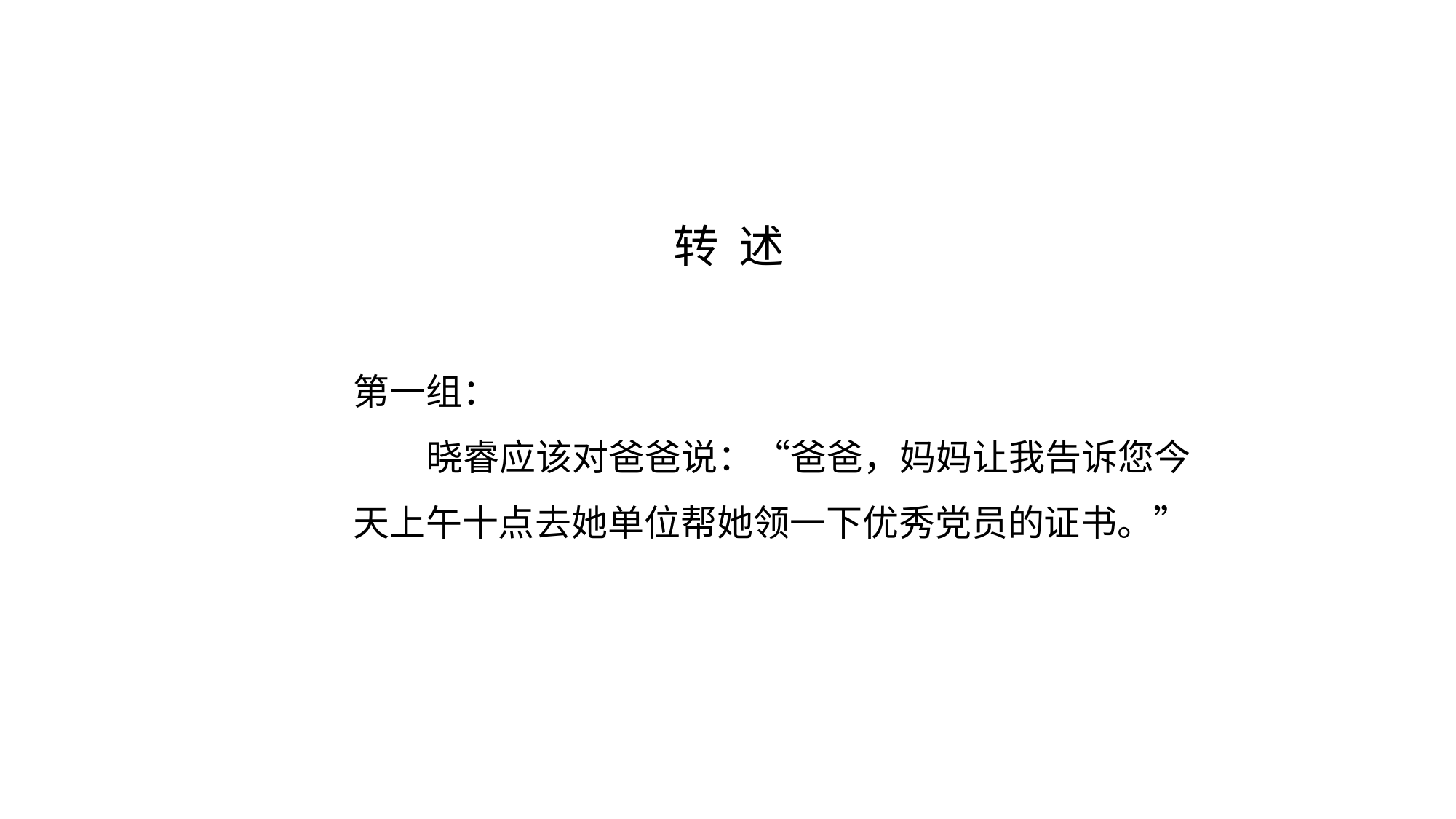

# 转  述
第一组：
        晓睿应该对爸爸说：“爸爸，妈妈让我告诉您今天上午十点去她单位帮她领一下优秀党员的证书。”